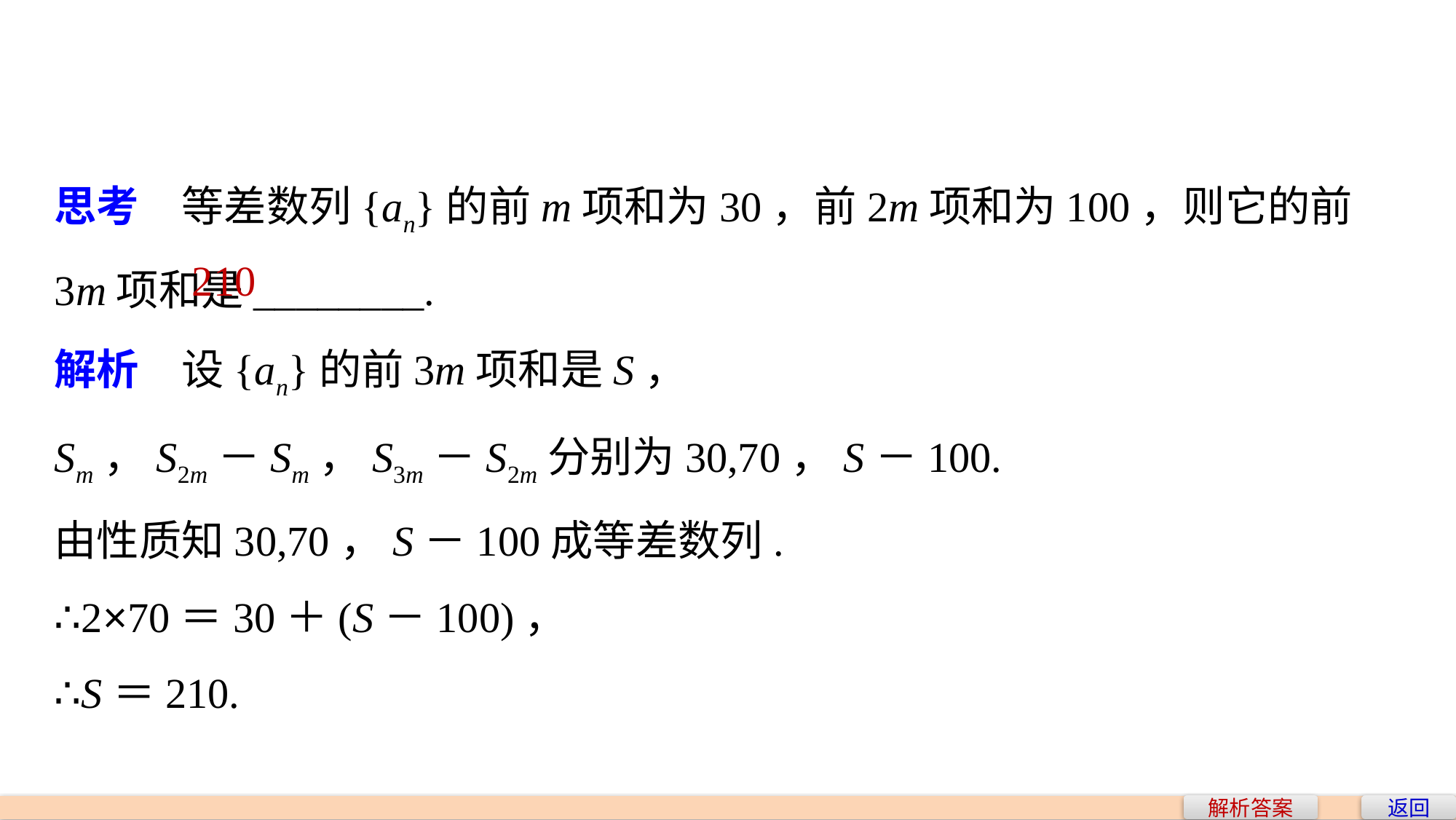

思考　等差数列{an}的前m项和为30，前2m项和为100，则它的前3m项和是________.
210
解析　设{an}的前3m项和是S，
Sm，S2m－Sm，S3m－S2m分别为30,70，S－100.
由性质知30,70，S－100成等差数列.
∴2×70＝30＋(S－100)，
∴S＝210.
解析答案
返回